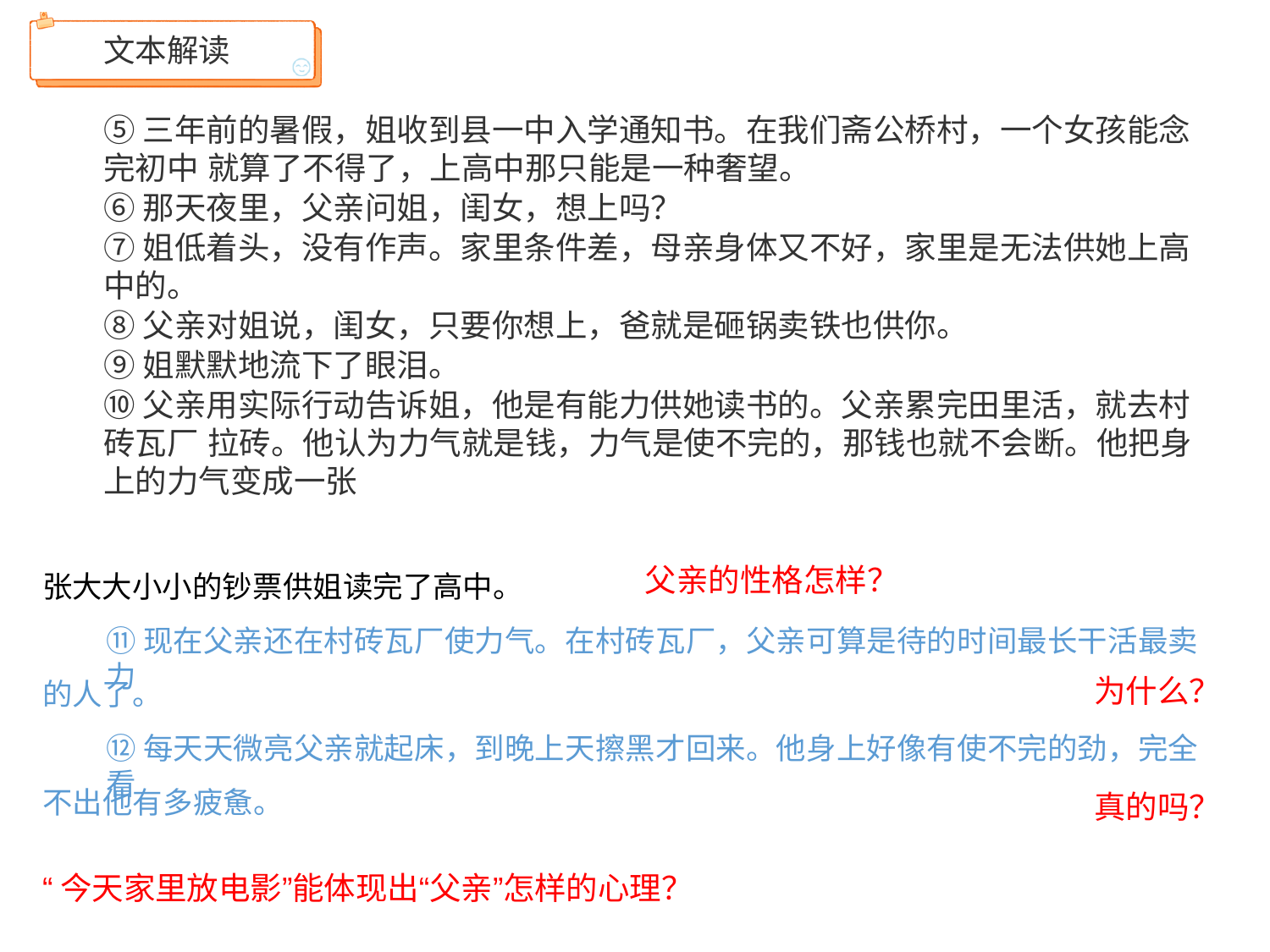

文本解读

⑤三年前的暑假，姐收到县一中入学通知书。在我们斋公桥村，一个女孩能念完初中 就算了不得了，上高中那只能是一种奢望。
⑥那天夜里，父亲问姐，闺女，想上吗？
⑦姐低着头，没有作声。家里条件差，母亲身体又不好，家里是无法供她上高中的。
⑧父亲对姐说，闺女，只要你想上，爸就是砸锅卖铁也供你。
⑨姐默默地流下了眼泪。
⑩父亲用实际行动告诉姐，他是有能力供她读书的。父亲累完田里活，就去村砖瓦厂 拉砖。他认为力气就是钱，力气是使不完的，那钱也就不会断。他把身上的力气变成一张
父亲的性格怎样？
张大大小小的钞票供姐读完了高中。
⑪现在父亲还在村砖瓦厂使力气。在村砖瓦厂，父亲可算是待的时间最长干活最卖力
为什么？
的人了。
⑫每天天微亮父亲就起床，到晚上天擦黑才回来。他身上好像有使不完的劲，完全看
不出他有多疲惫。
真的吗？
“今天家里放电影”能体现出“父亲”怎样的心理？